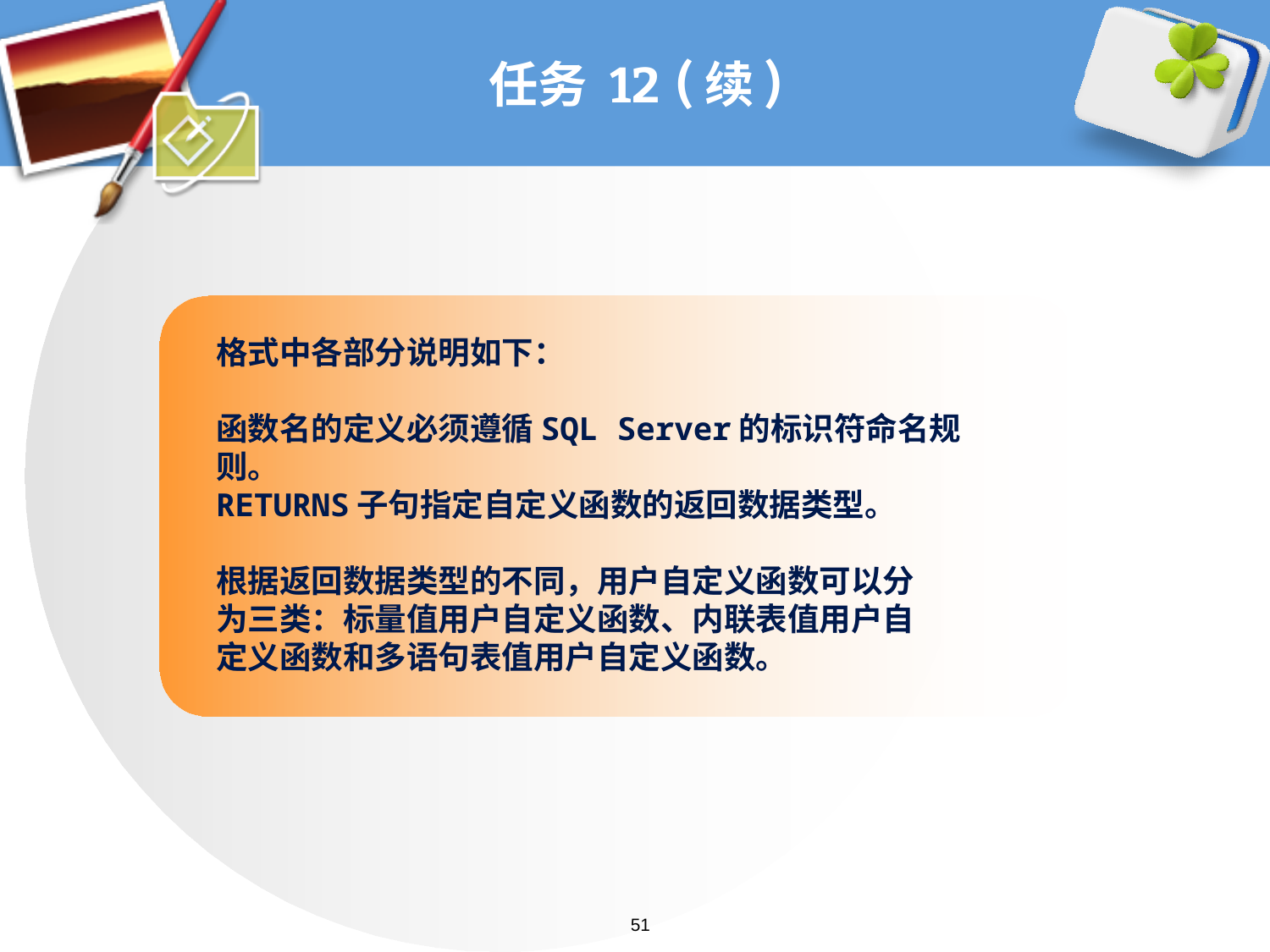

# 任务 12  (续)

格式中各部分说明如下：

函数名的定义必须遵循SQL Server的标识符命名规则。
RETURNS子句指定自定义函数的返回数据类型。

根据返回数据类型的不同，用户自定义函数可以分
为三类：标量值用户自定义函数、内联表值用户自
定义函数和多语句表值用户自定义函数。

51